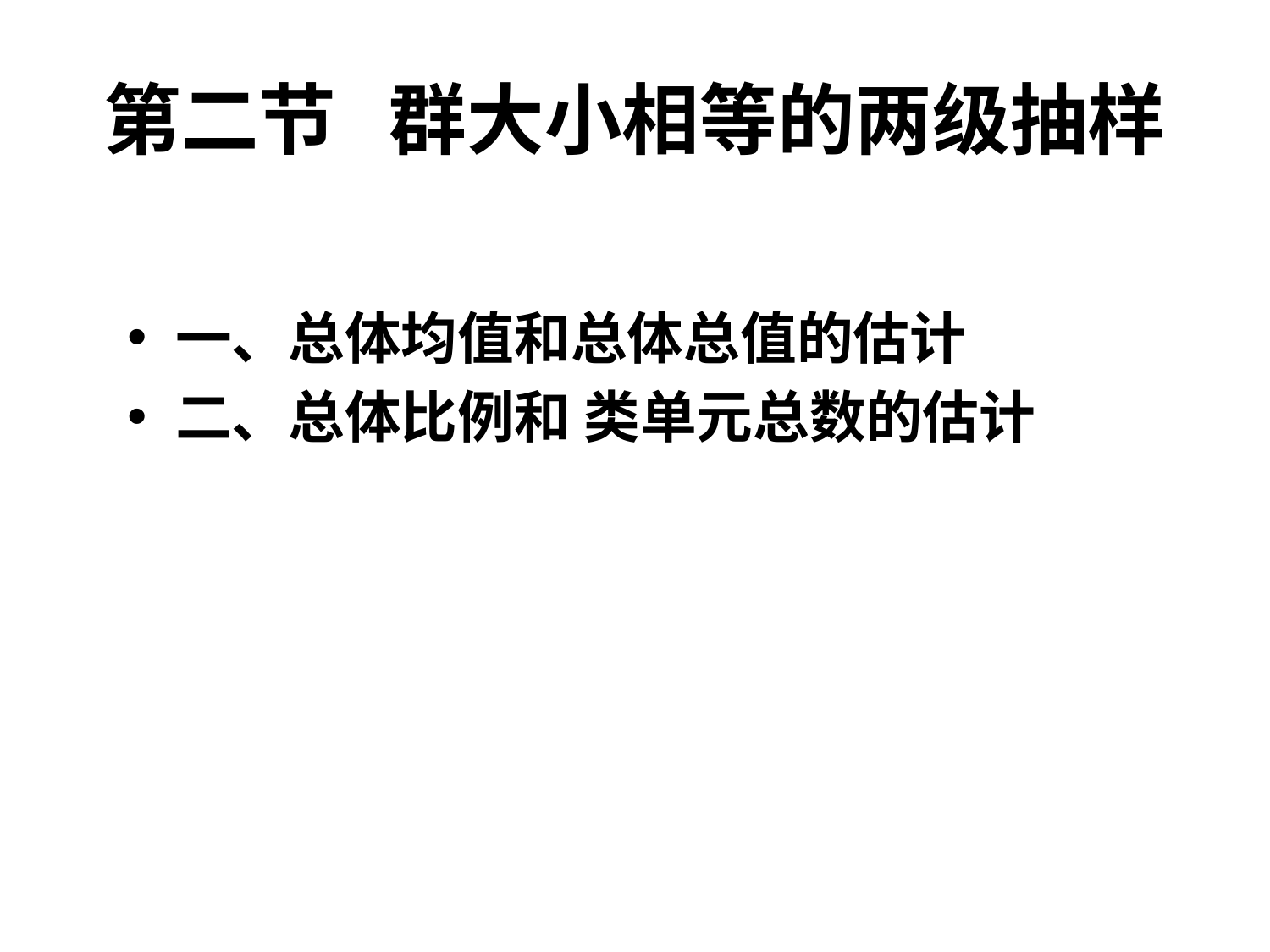

# 第二节   群大小相等的两级抽样
一、总体均值和总体总值的估计
二、总体比例和 类单元总数的估计